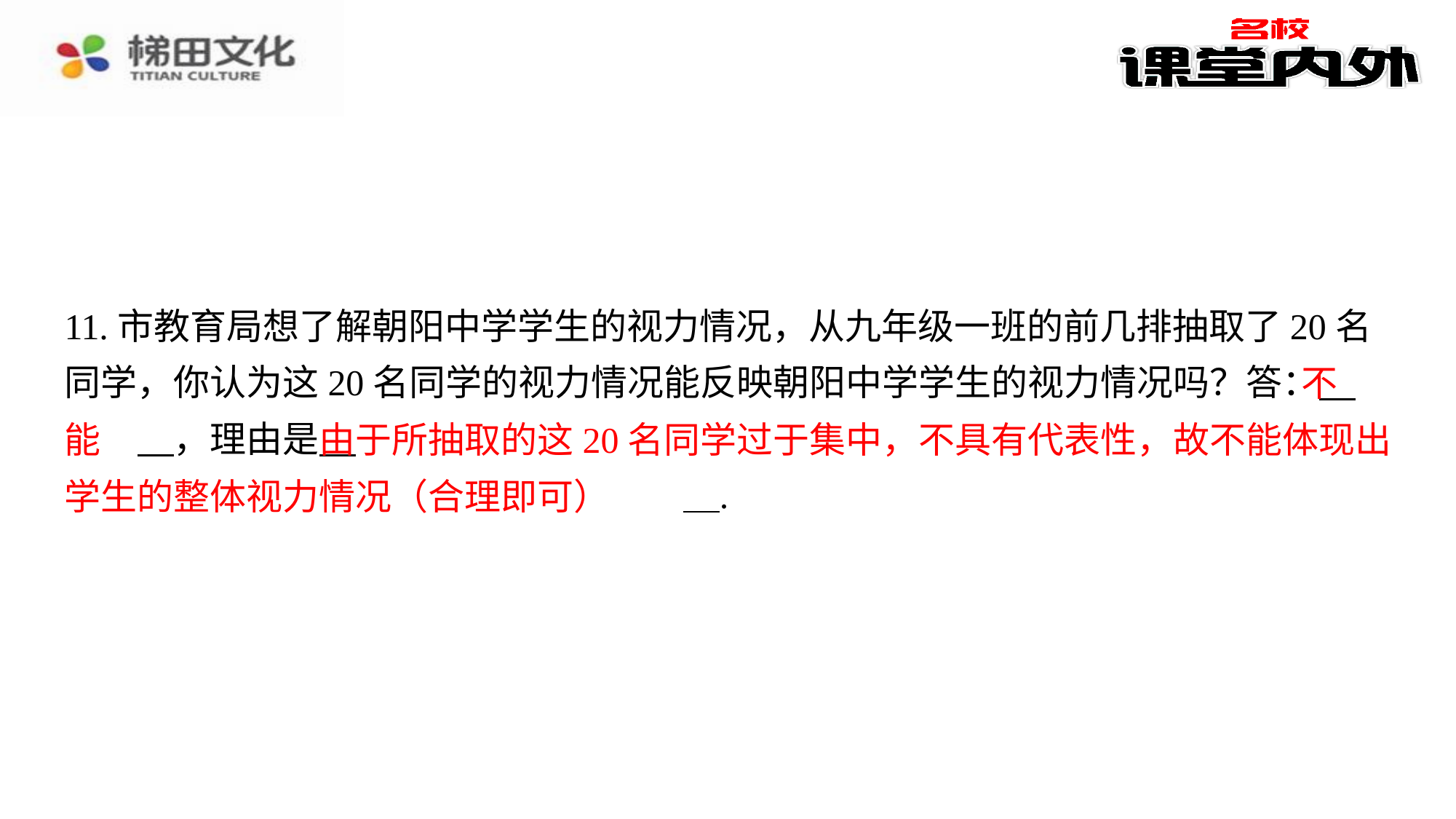

11.市教育局想了解朝阳中学学生的视力情况，从九年级一班的前几排抽取了20名同学，你认为这20名同学的视力情况能反映朝阳中学学生的视力情况吗？答： 　不能　⁠，理由是 　由于所抽取的这20名同学过于集中，不具有代表性，故不能体现出学生的整体视力情况（合理即可）　⁠.
不
能
由于所抽取的这20名同学过于集中，不具有代表性，故不能体现出
学生的整体视力情况（合理即可）